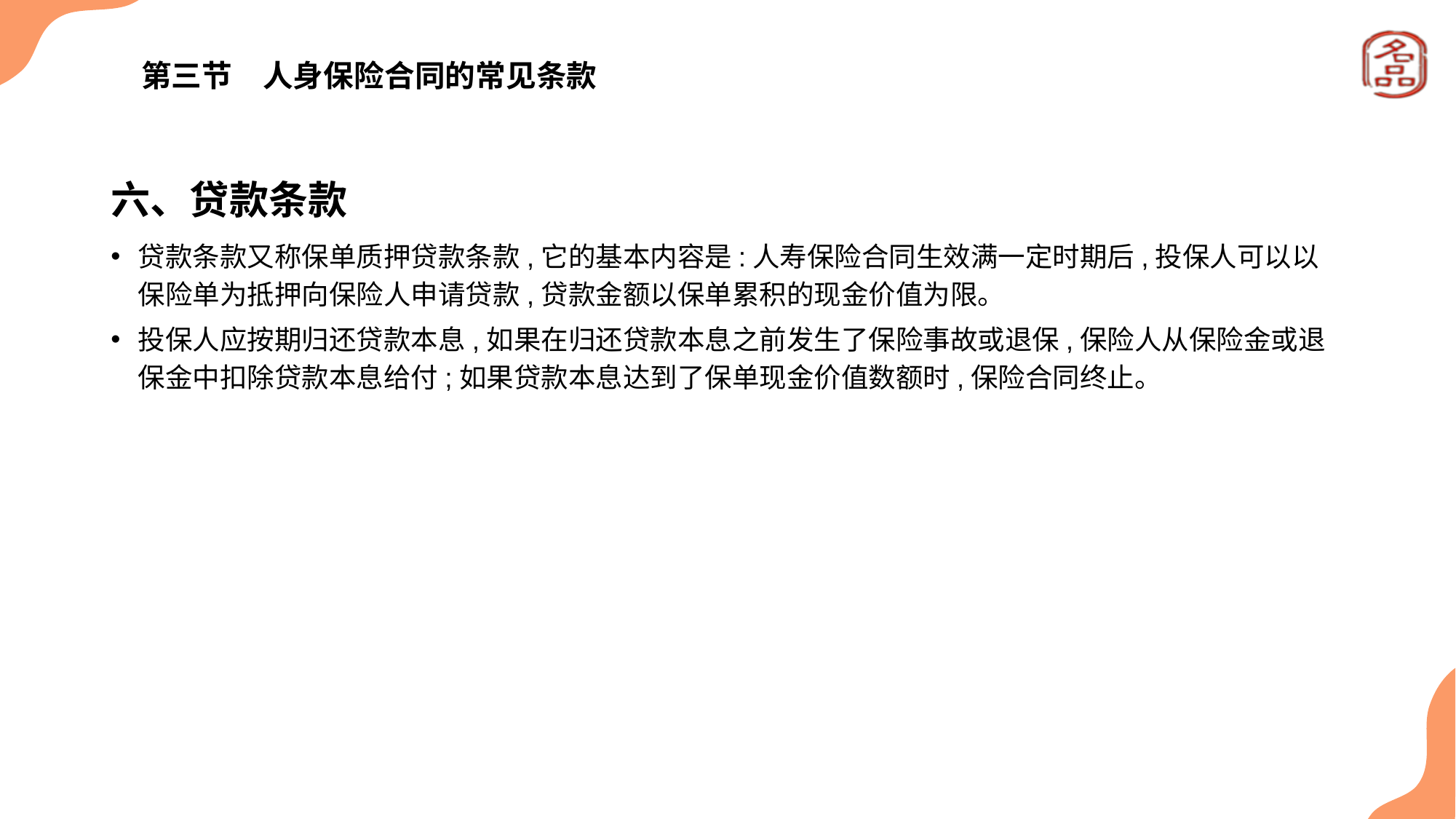

# 第三节　人身保险合同的常见条款
六、贷款条款
贷款条款又称保单质押贷款条款,它的基本内容是:人寿保险合同生效满一定时期后,投保人可以以保险单为抵押向保险人申请贷款,贷款金额以保单累积的现金价值为限。
投保人应按期归还贷款本息,如果在归还贷款本息之前发生了保险事故或退保,保险人从保险金或退保金中扣除贷款本息给付;如果贷款本息达到了保单现金价值数额时,保险合同终止。